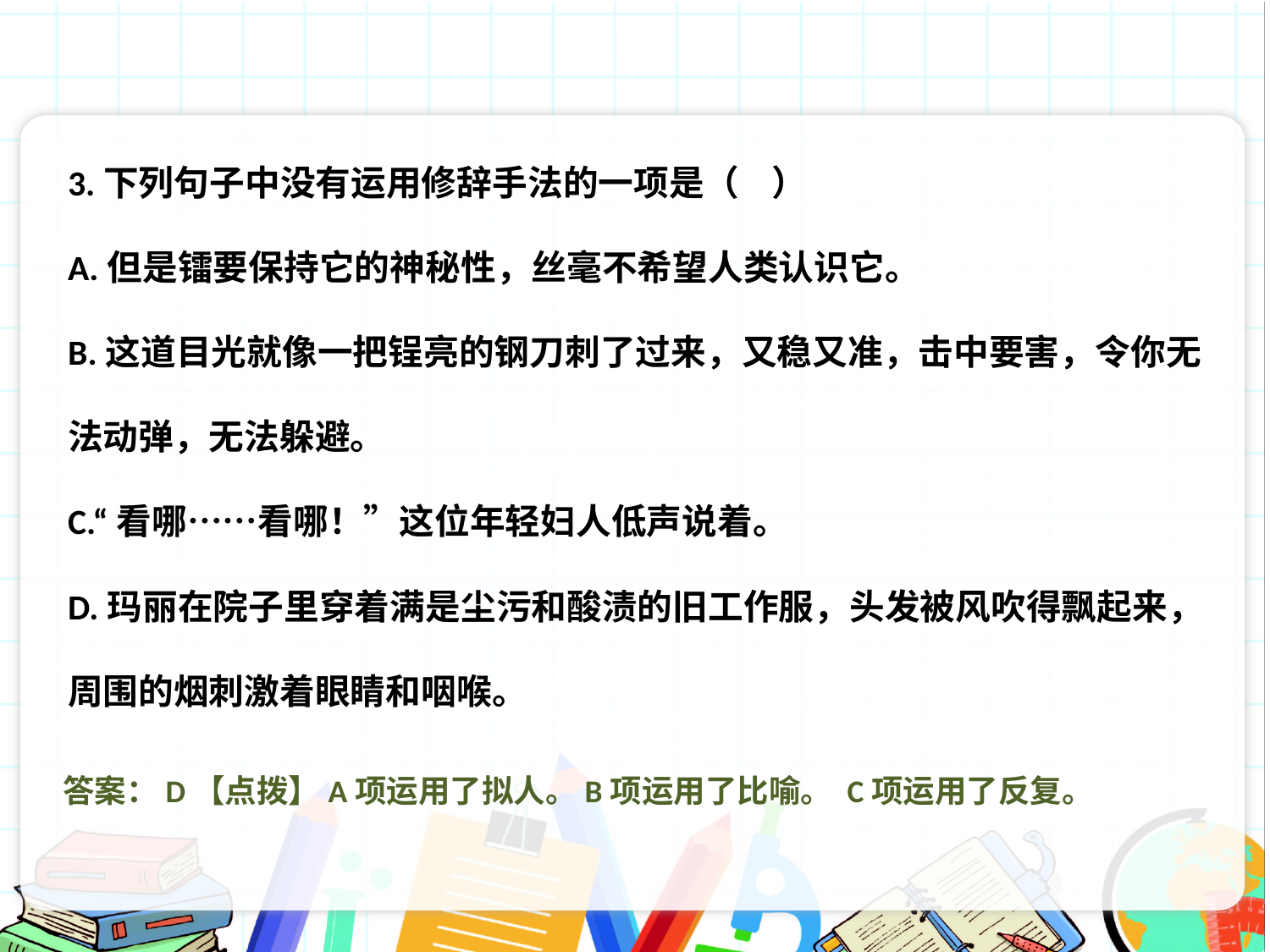

3.下列句子中没有运用修辞手法的一项是（    ）
A.但是镭要保持它的神秘性，丝毫不希望人类认识它。
B.这道目光就像一把锃亮的钢刀刺了过来，又稳又准，击中要害，令你无法动弹，无法躲避。
C.“看哪……看哪！”这位年轻妇人低声说着。
D.玛丽在院子里穿着满是尘污和酸渍的旧工作服，头发被风吹得飘起来，周围的烟刺激着眼睛和咽喉。
答案：D【点拨】A项运用了拟人。B项运用了比喻。 C项运用了反复。